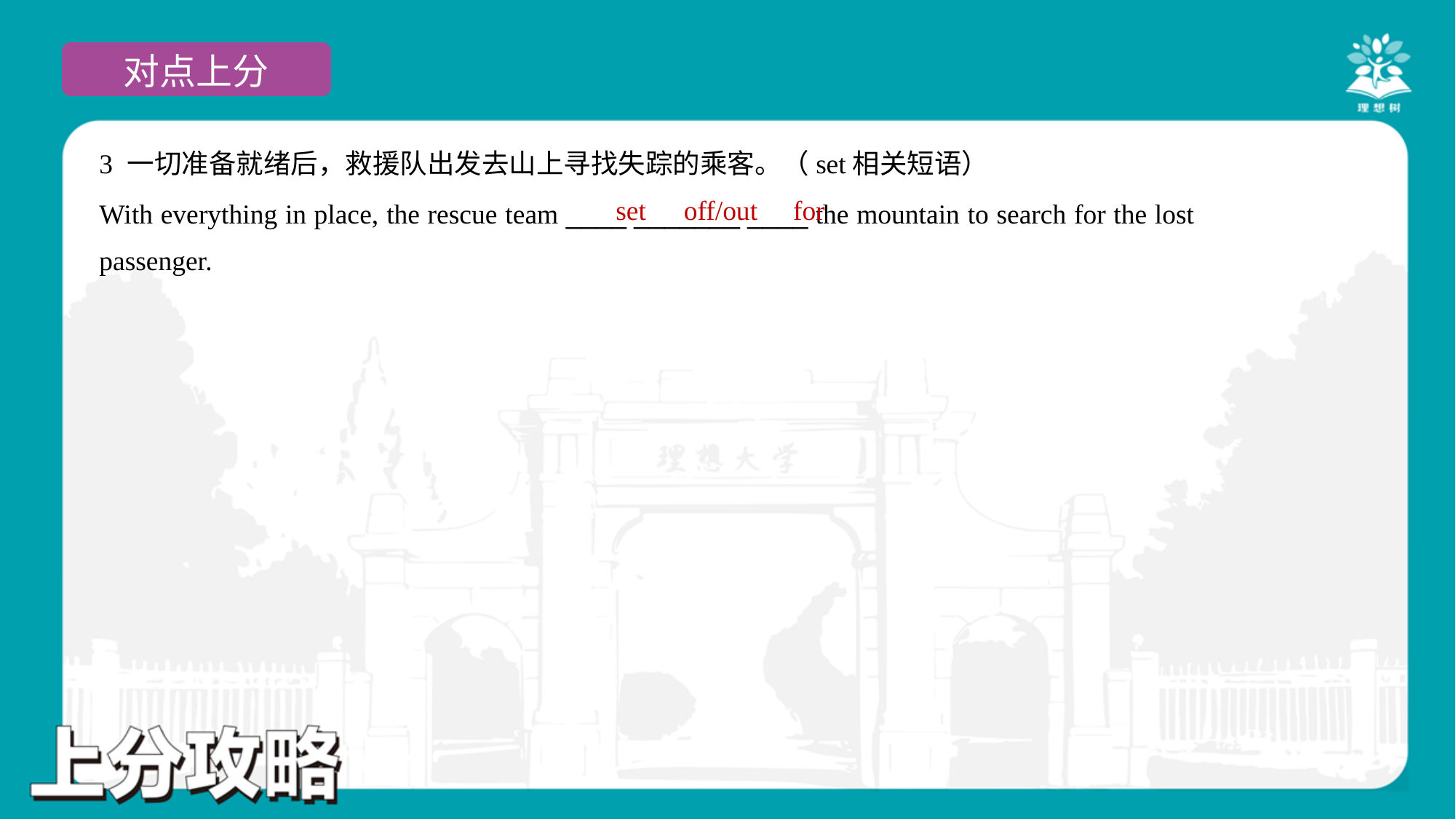

3 一切准备就绪后，救援队出发去山上寻找失踪的乘客。（set相关短语）
With everything in place, the rescue team ____ _______ ____ the mountain to search for the lost
passenger.
set
off/out
for